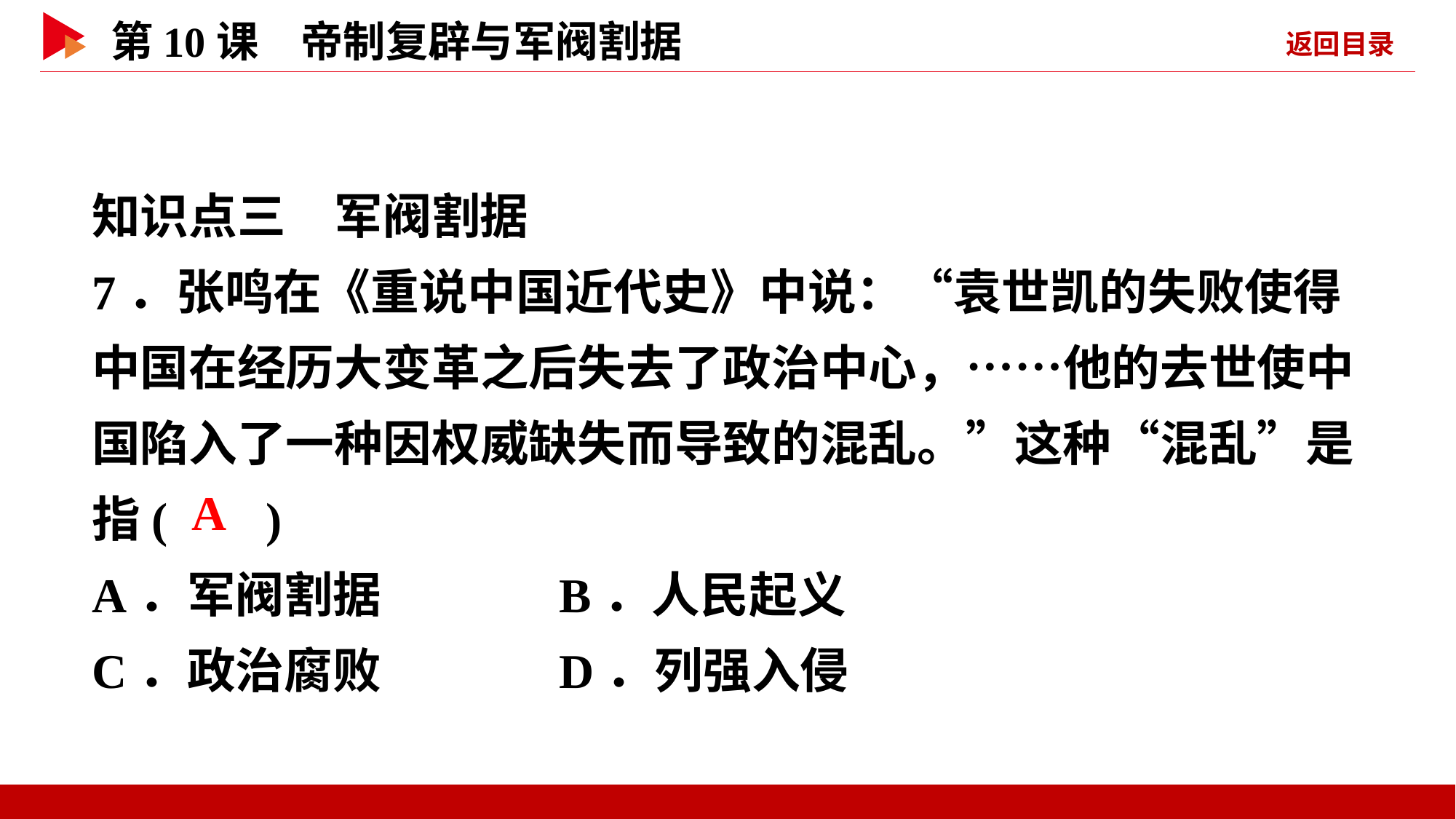

知识点三　军阀割据
7．张鸣在《重说中国近代史》中说：“袁世凯的失败使得中国在经历大变革之后失去了政治中心，……他的去世使中国陷入了一种因权威缺失而导致的混乱。”这种“混乱”是指(        )
A．军阀割据               B．人民起义
C．政治腐败               D．列强入侵
   A